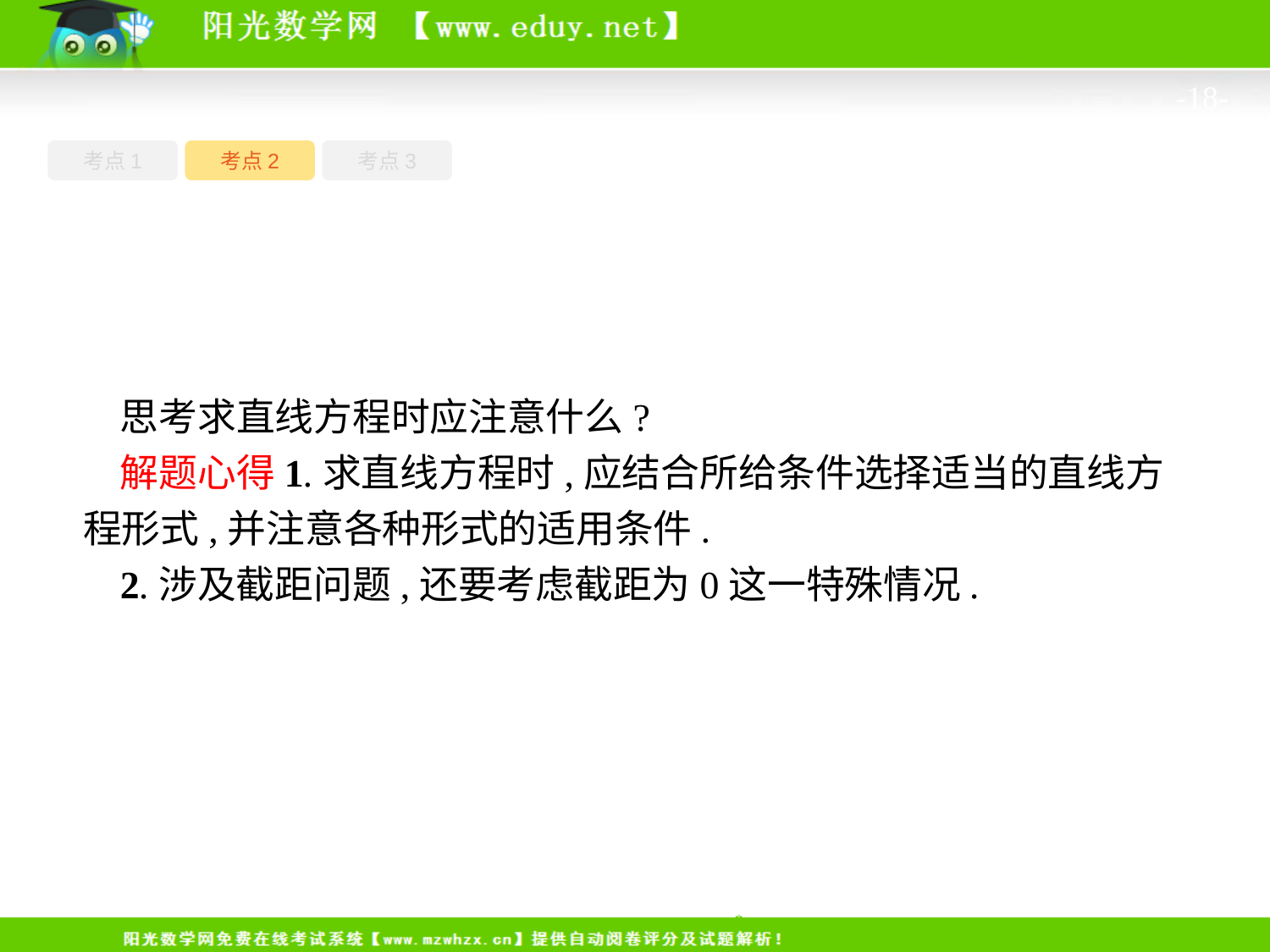

-18-
考点1
考点3
考点2
思考求直线方程时应注意什么?
解题心得1.求直线方程时,应结合所给条件选择适当的直线方程形式,并注意各种形式的适用条件.
2.涉及截距问题,还要考虑截距为0这一特殊情况.